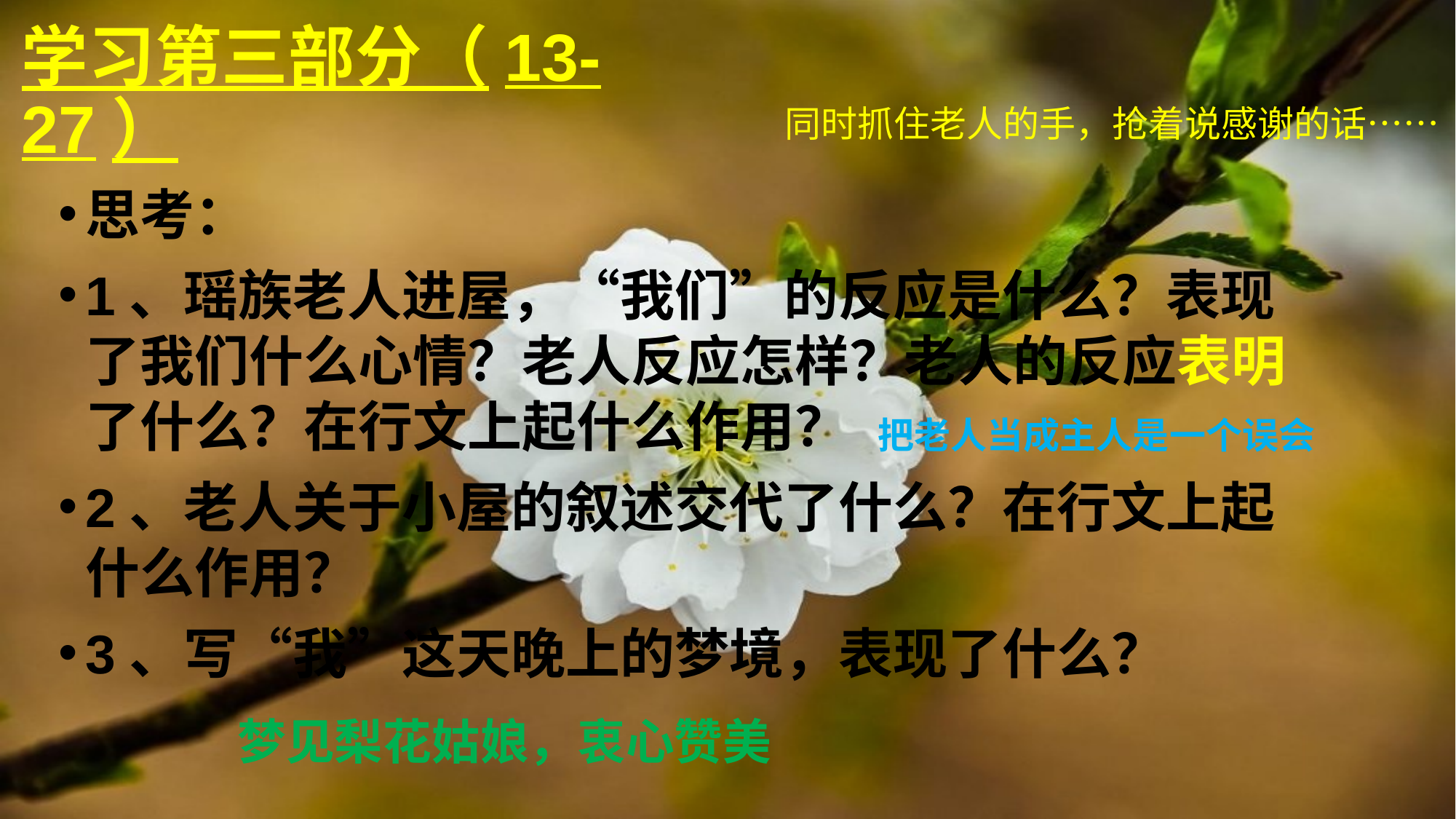

# 学习第三部分（13-27）
同时抓住老人的手，抢着说感谢的话……
思考：
1、瑶族老人进屋，“我们”的反应是什么？表现了我们什么心情？老人反应怎样？老人的反应表明了什么？在行文上起什么作用？
2、老人关于小屋的叙述交代了什么？在行文上起什么作用？
3、写“我”这天晚上的梦境，表现了什么？
把老人当成主人是一个误会
梦见梨花姑娘，衷心赞美